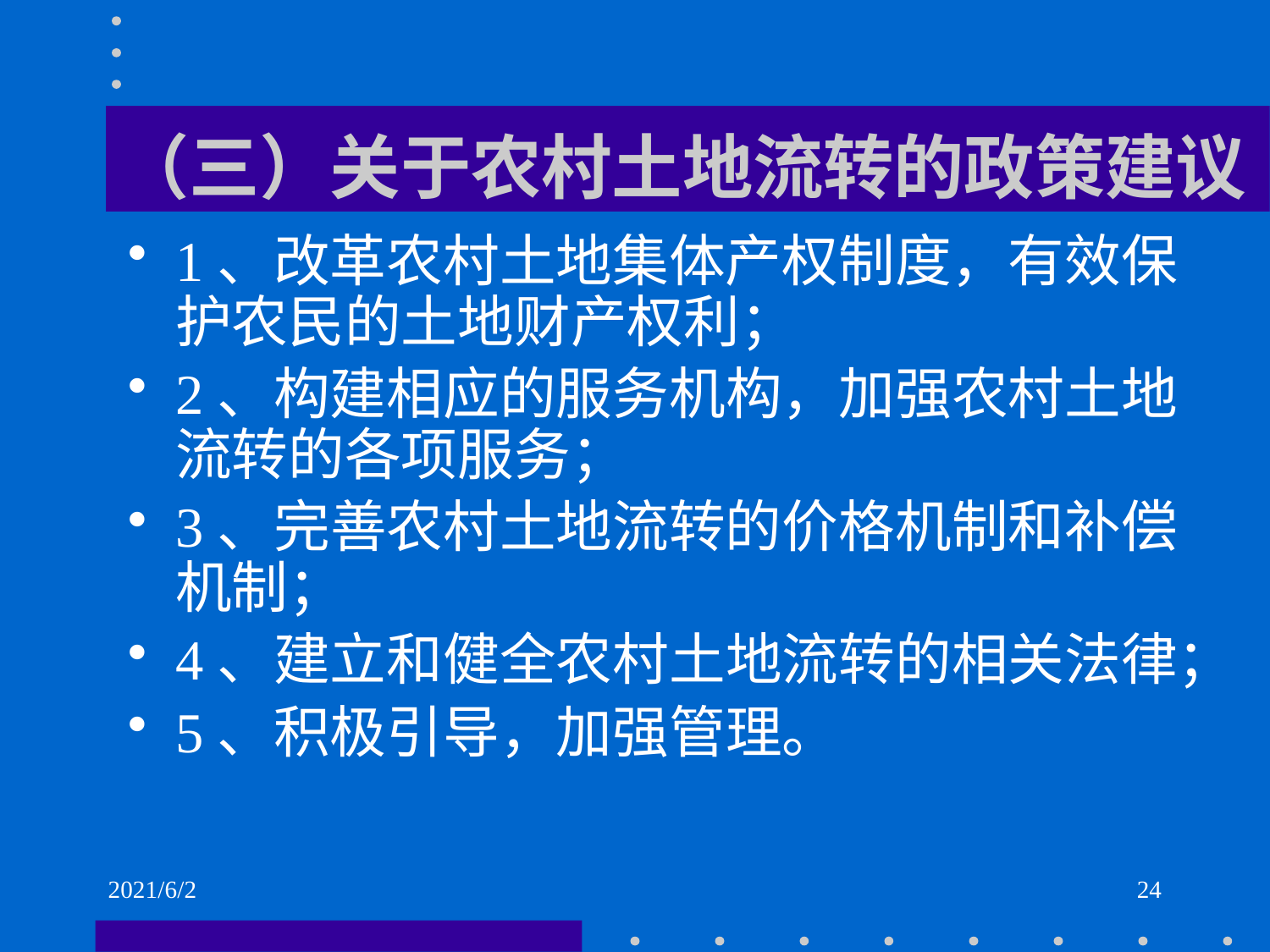

# （三）关于农村土地流转的政策建议
1、改革农村土地集体产权制度，有效保护农民的土地财产权利；
2、构建相应的服务机构，加强农村土地流转的各项服务；
3、完善农村土地流转的价格机制和补偿机制；
4、建立和健全农村土地流转的相关法律；
5、积极引导，加强管理。
2021/6/2
24